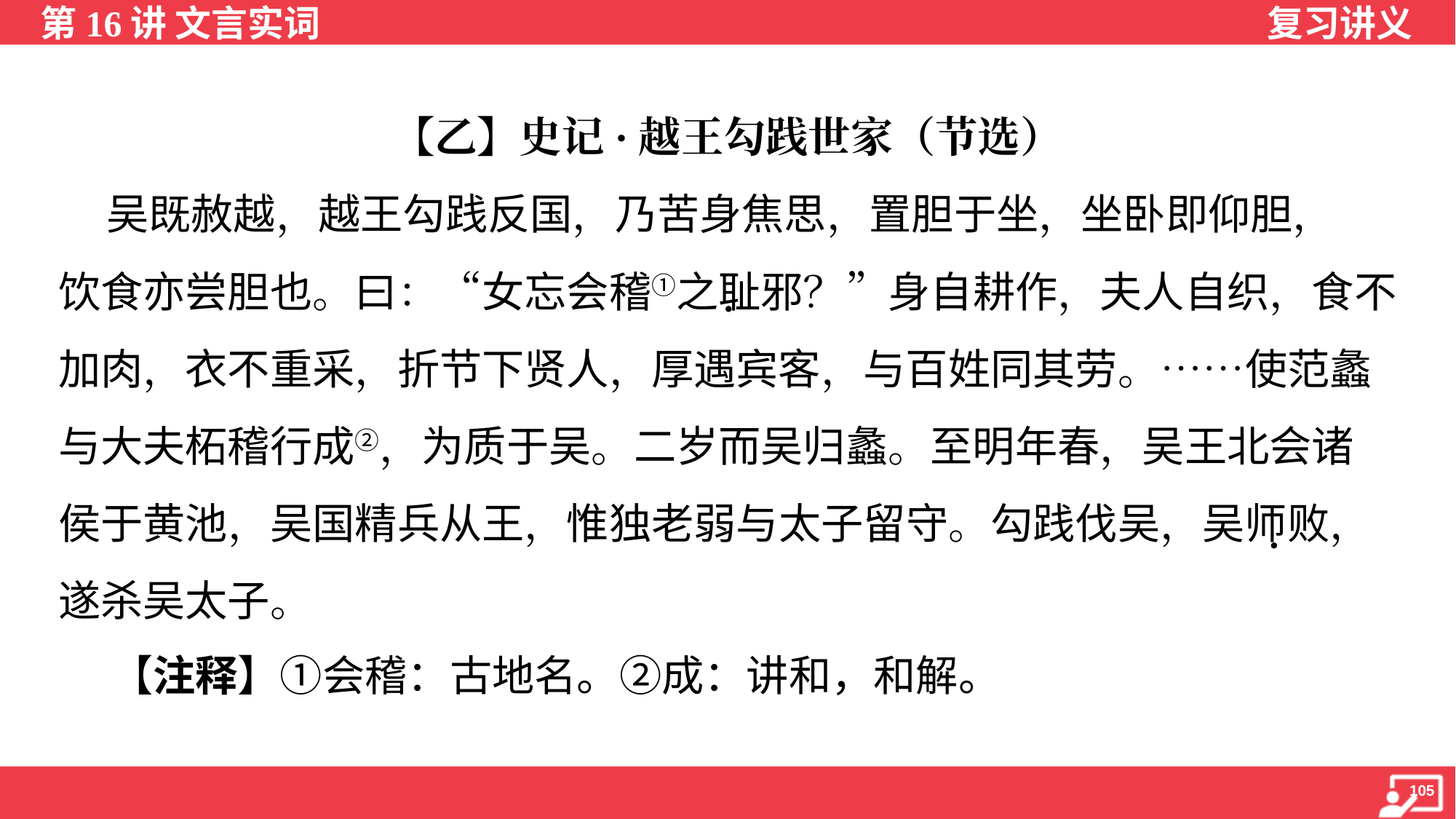

【乙】史记·越王勾践世家（节选）
    吴既赦越，越王勾践反国，乃苦身焦思，置胆于坐，坐卧即仰胆，
饮食亦尝胆也。曰：“女忘会稽①之耻邪？”身自耕作，夫人自织，食不
加肉，衣不重采，折节下贤人，厚遇宾客，与百姓同其劳。……使范蠡
与大夫柘稽行成②，为质于吴。二岁而吴归蠡。至明年春，吴王北会诸
侯于黄池，吴国精兵从王，惟独老弱与太子留守。勾践伐吴，吴师败，
遂杀吴太子。
    【注释】①会稽：古地名。②成：讲和，和解。